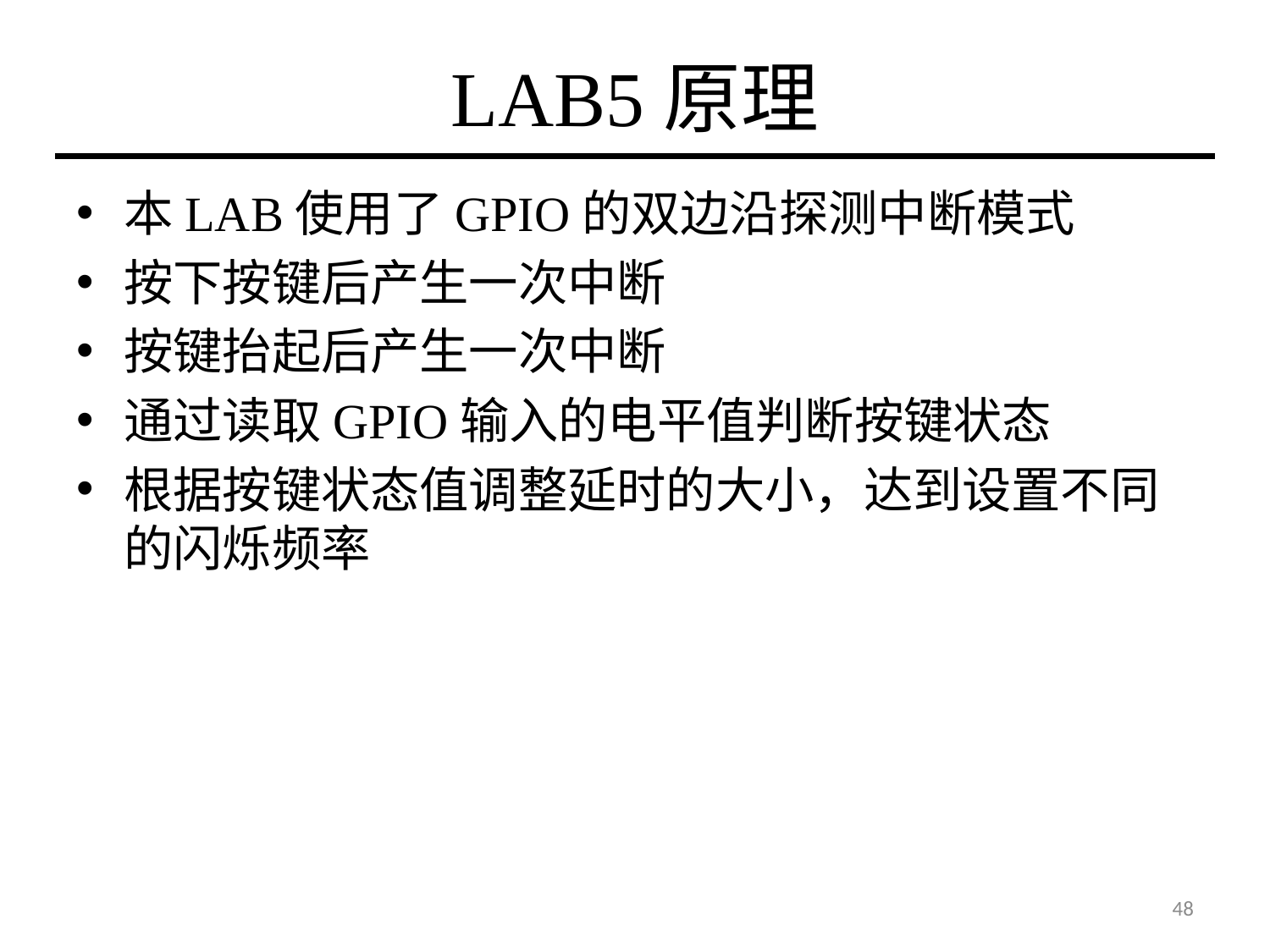

# LAB5原理
本LAB使用了GPIO的双边沿探测中断模式
按下按键后产生一次中断
按键抬起后产生一次中断
通过读取GPIO输入的电平值判断按键状态
根据按键状态值调整延时的大小，达到设置不同的闪烁频率
48